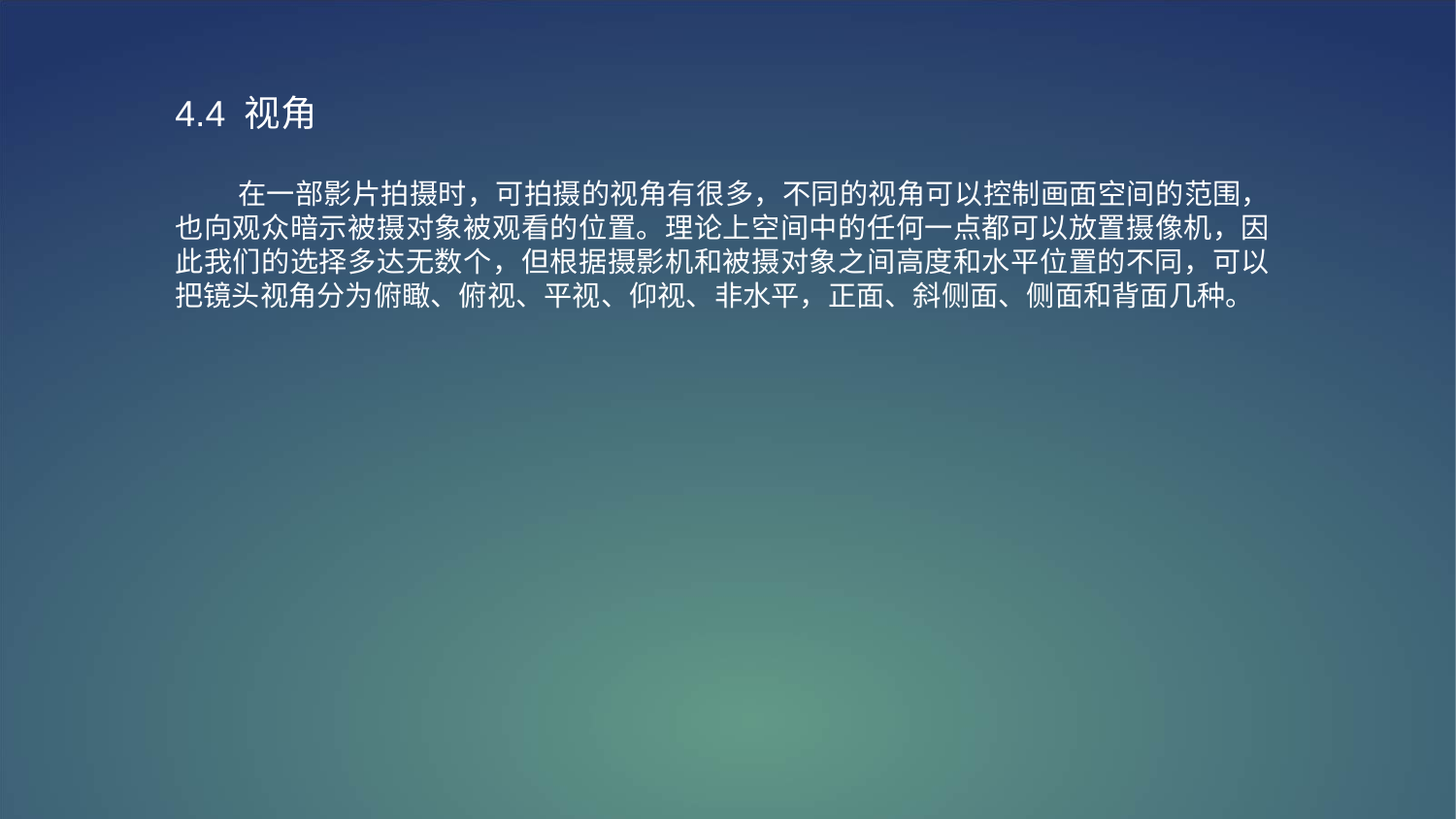

4.4 视角
  在一部影片拍摄时，可拍摄的视角有很多，不同的视角可以控制画面空间的范围，也向观众暗示被摄对象被观看的位置。理论上空间中的任何一点都可以放置摄像机，因此我们的选择多达无数个，但根据摄影机和被摄对象之间高度和水平位置的不同，可以把镜头视角分为俯瞰、俯视、平视、仰视、非水平，正面、斜侧面、侧面和背面几种。